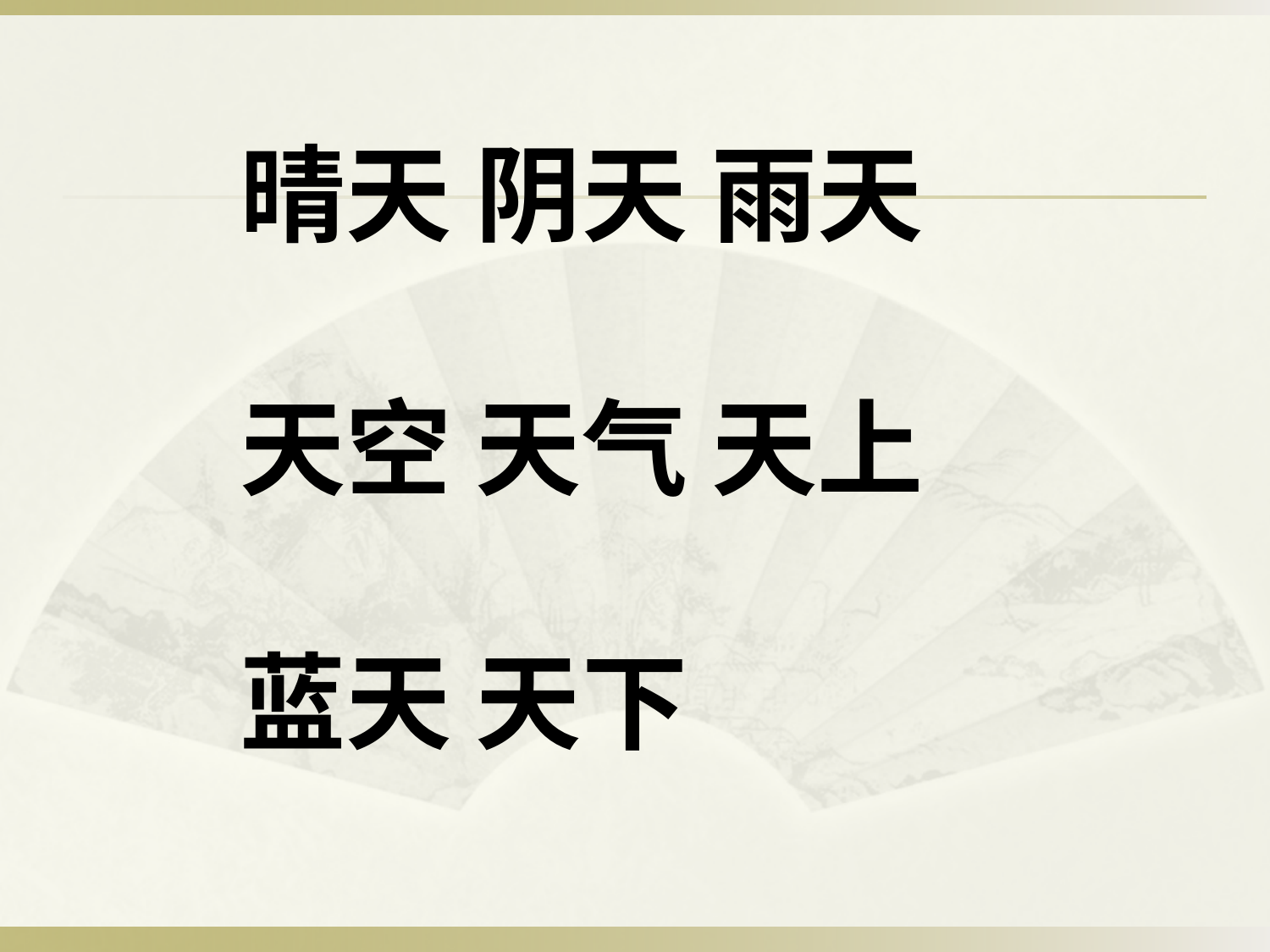

晴天 阴天 雨天

天空 天气 天上

蓝天 天下